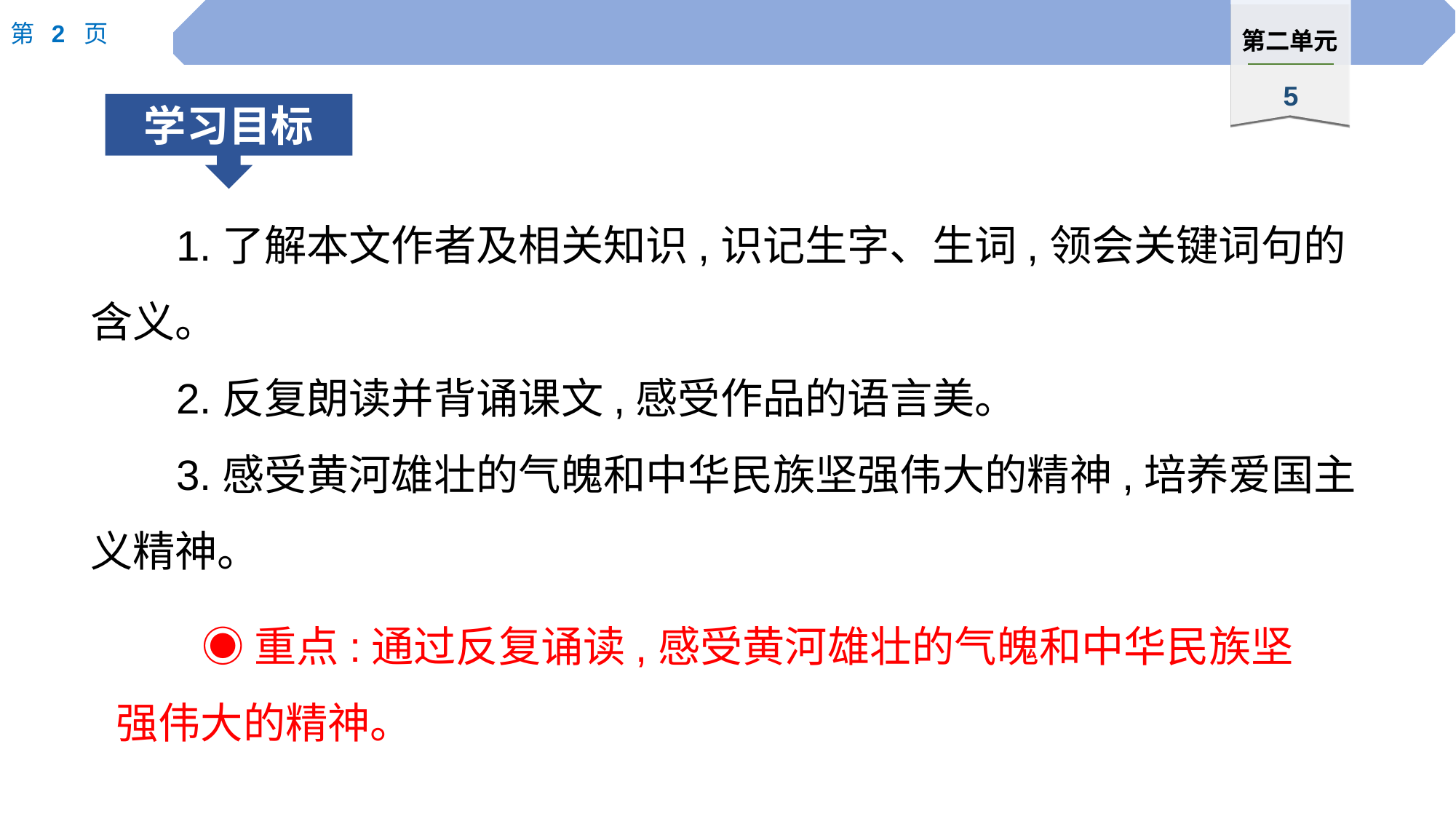

1.了解本文作者及相关知识,识记生字、生词,领会关键词句的含义。
2.反复朗读并背诵课文,感受作品的语言美。
3.感受黄河雄壮的气魄和中华民族坚强伟大的精神,培养爱国主义精神。

◉重点:通过反复诵读,感受黄河雄壮的气魄和中华民族坚强伟大的精神。